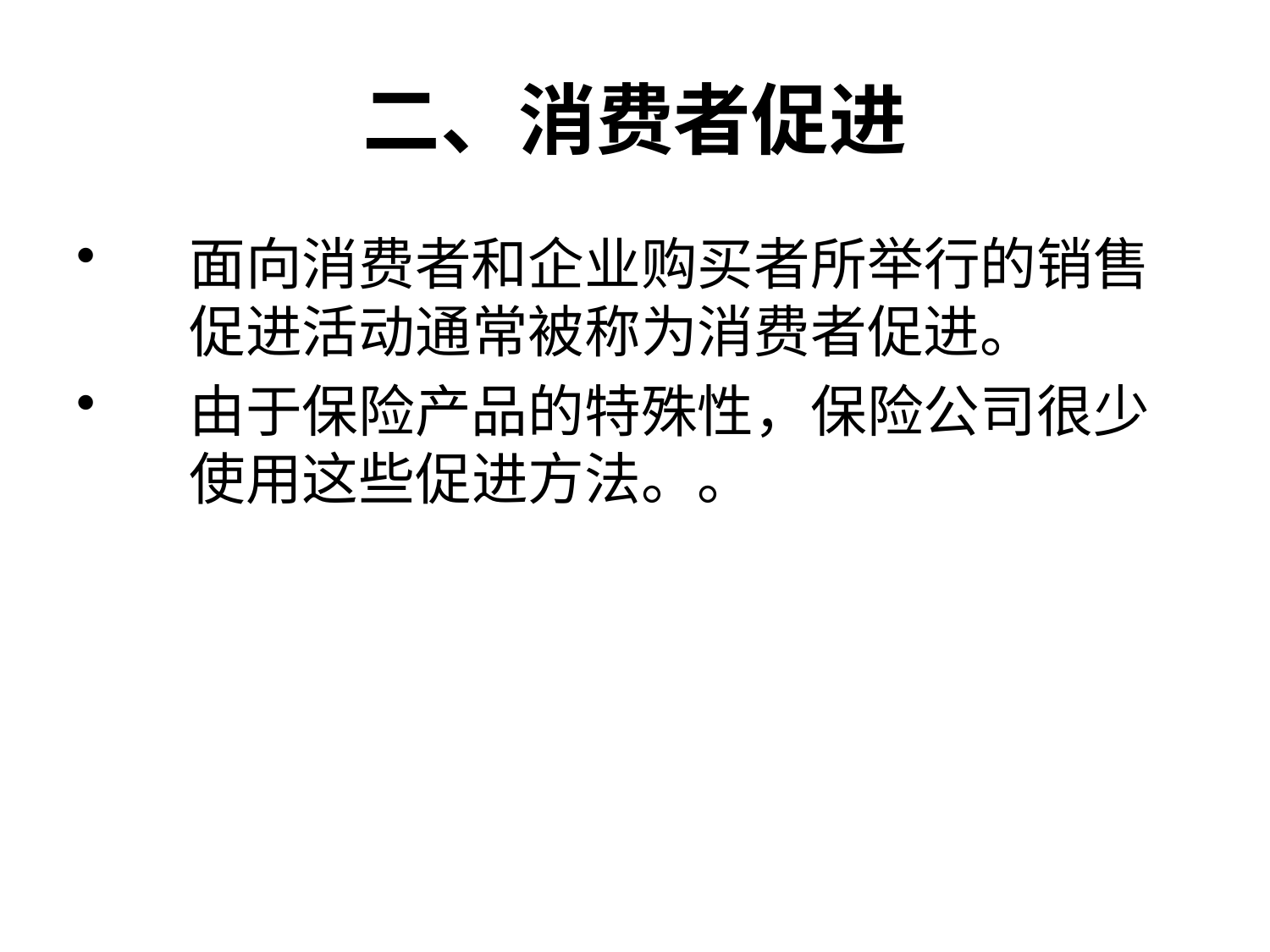

# 二、消费者促进
面向消费者和企业购买者所举行的销售促进活动通常被称为消费者促进。
由于保险产品的特殊性，保险公司很少使用这些促进方法。。